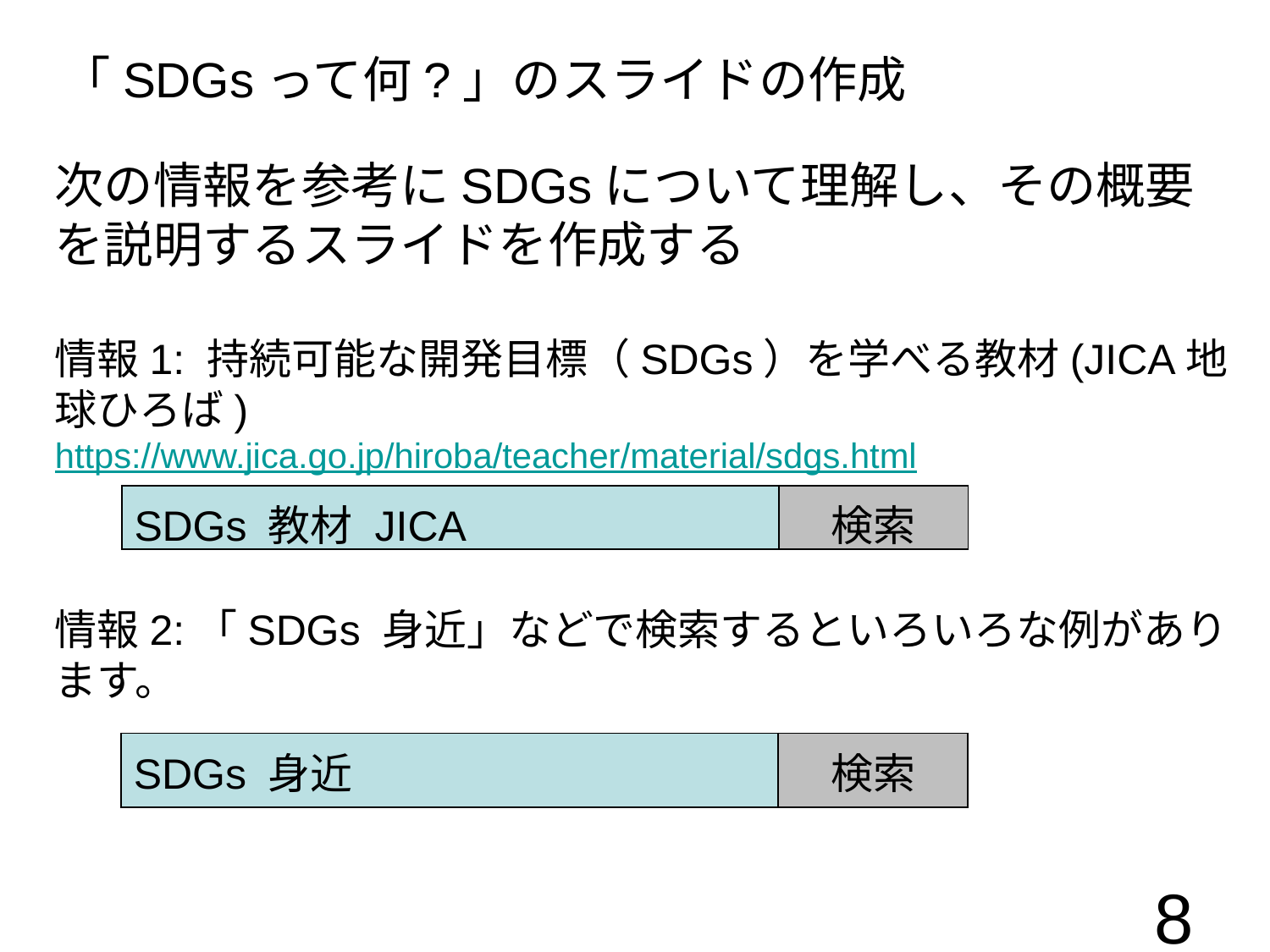

「SDGsって何?」のスライドの作成
次の情報を参考にSDGsについて理解し、その概要を説明するスライドを作成する

情報1: 持続可能な開発目標（SDGs）を学べる教材(JICA地球ひろば)
https://www.jica.go.jp/hiroba/teacher/material/sdgs.html

情報2:「SDGs 身近」などで検索するといろいろな例があります。

| SDGs 教材 JICA | 検索 |
| --- | --- |
| SDGs 身近 | 検索 |
| --- | --- |
8